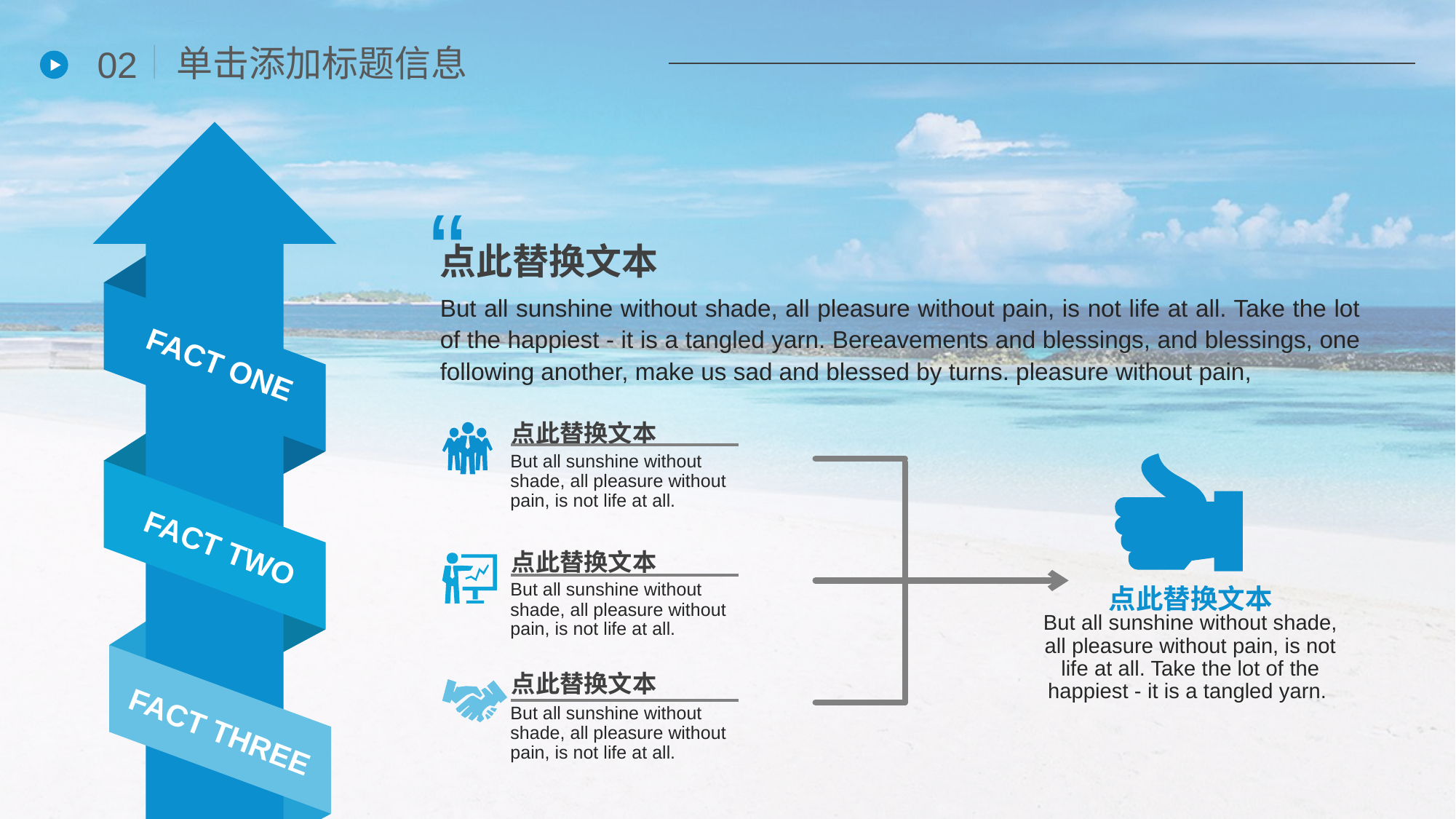

单击添加标题信息
02

“
点此替换文本

But all sunshine without shade, all pleasure without pain, is not life at all. Take the lot of the happiest - it is a tangled yarn. Bereavements and blessings, and blessings, one following another, make us sad and blessed by turns. pleasure without pain,

FACT ONE
点此替换文本
But all sunshine without shade, all pleasure without pain, is not life at all.

FACT TWO
点此替换文本
But all sunshine without shade, all pleasure without pain, is not life at all.

点此替换文本
But all sunshine without shade, all pleasure without pain, is not life at all. Take the lot of the happiest - it is a tangled yarn.

FACT THREE
点此替换文本
But all sunshine without shade, all pleasure without pain, is not life at all.